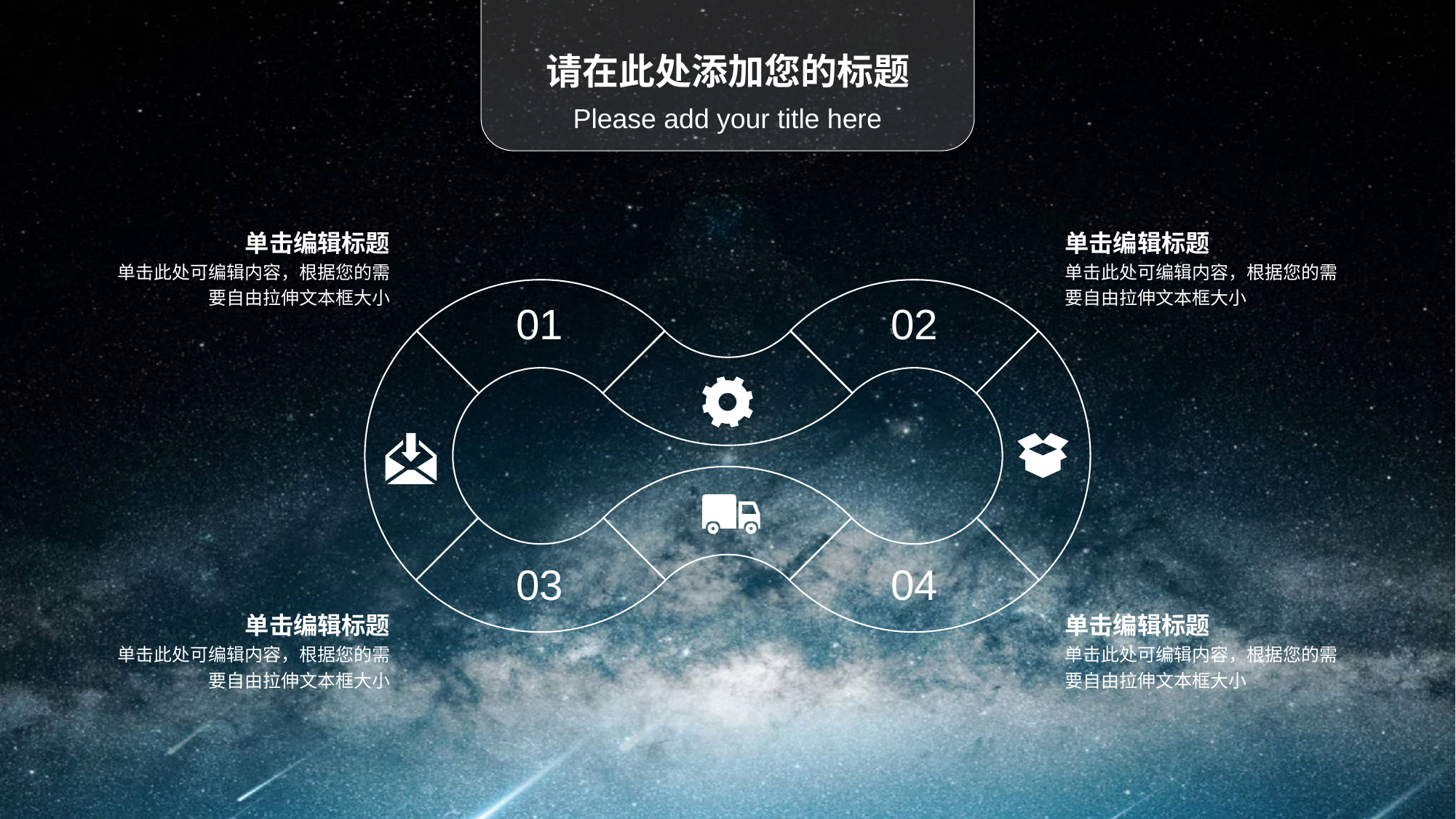

请在此处添加您的标题
Please add your title here
单击编辑标题
单击编辑标题
单击此处可编辑内容，根据您的需要自由拉伸文本框大小
单击此处可编辑内容，根据您的需要自由拉伸文本框大小

01
02

03
04
单击编辑标题
单击编辑标题
单击此处可编辑内容，根据您的需要自由拉伸文本框大小
单击此处可编辑内容，根据您的需要自由拉伸文本框大小